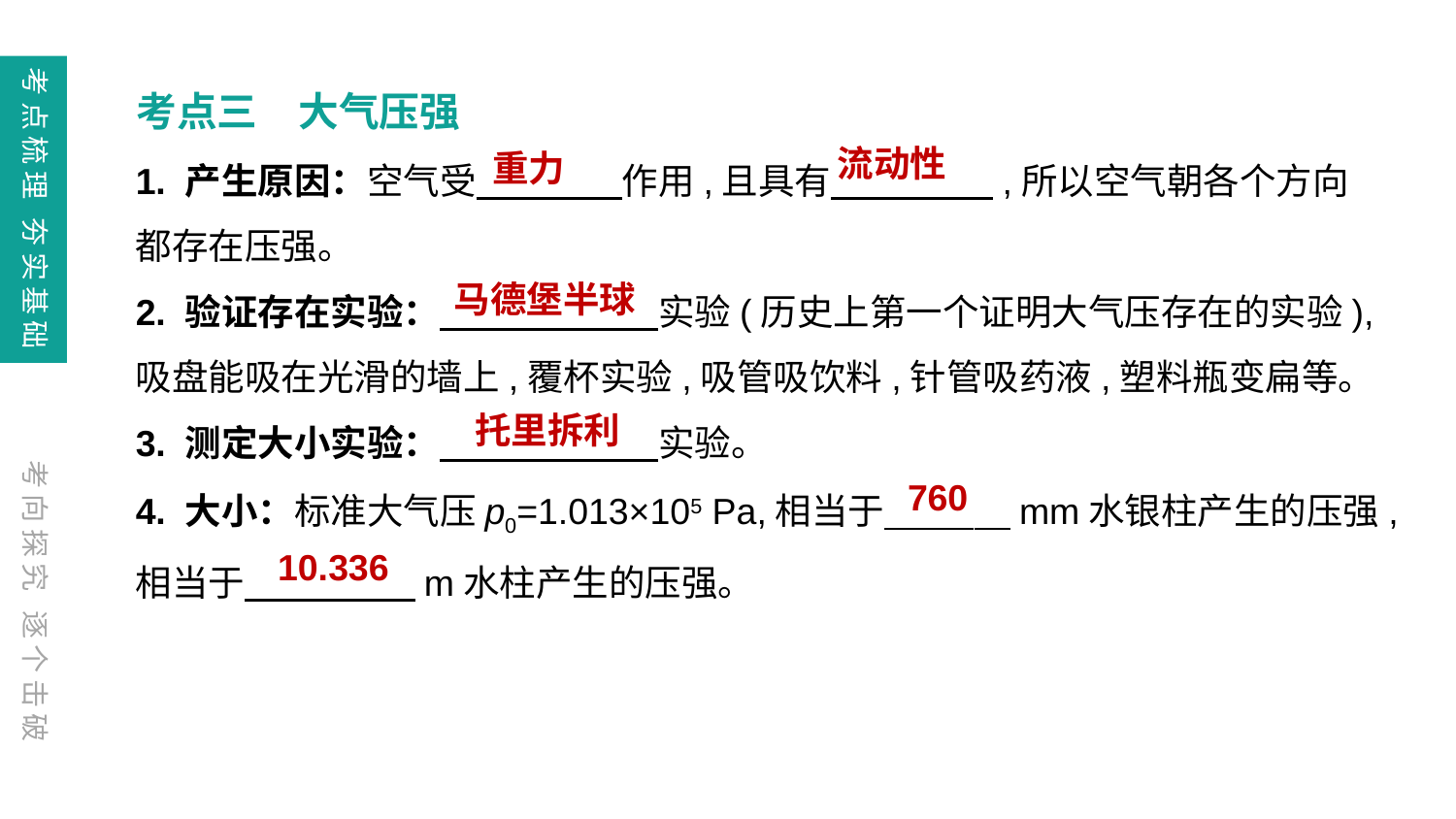

考点梳理 夯实基础
考点三　大气压强
1. 产生原因：空气受　　　　作用,且具有　　  　　,所以空气朝各个方向都存在压强。
2. 验证存在实验：　　　　　　实验(历史上第一个证明大气压存在的实验),吸盘能吸在光滑的墙上,覆杯实验,吸管吸饮料,针管吸药液,塑料瓶变扁等。
3. 测定大小实验：　　　　　　实验。
4. 大小：标准大气压p0=1.013×105 Pa,相当于　  　　mm水银柱产生的压强,相当于　　　   　m水柱产生的压强。
流动性
重力
马德堡半球
托里拆利
考向探究 逐个击破
760
10.336